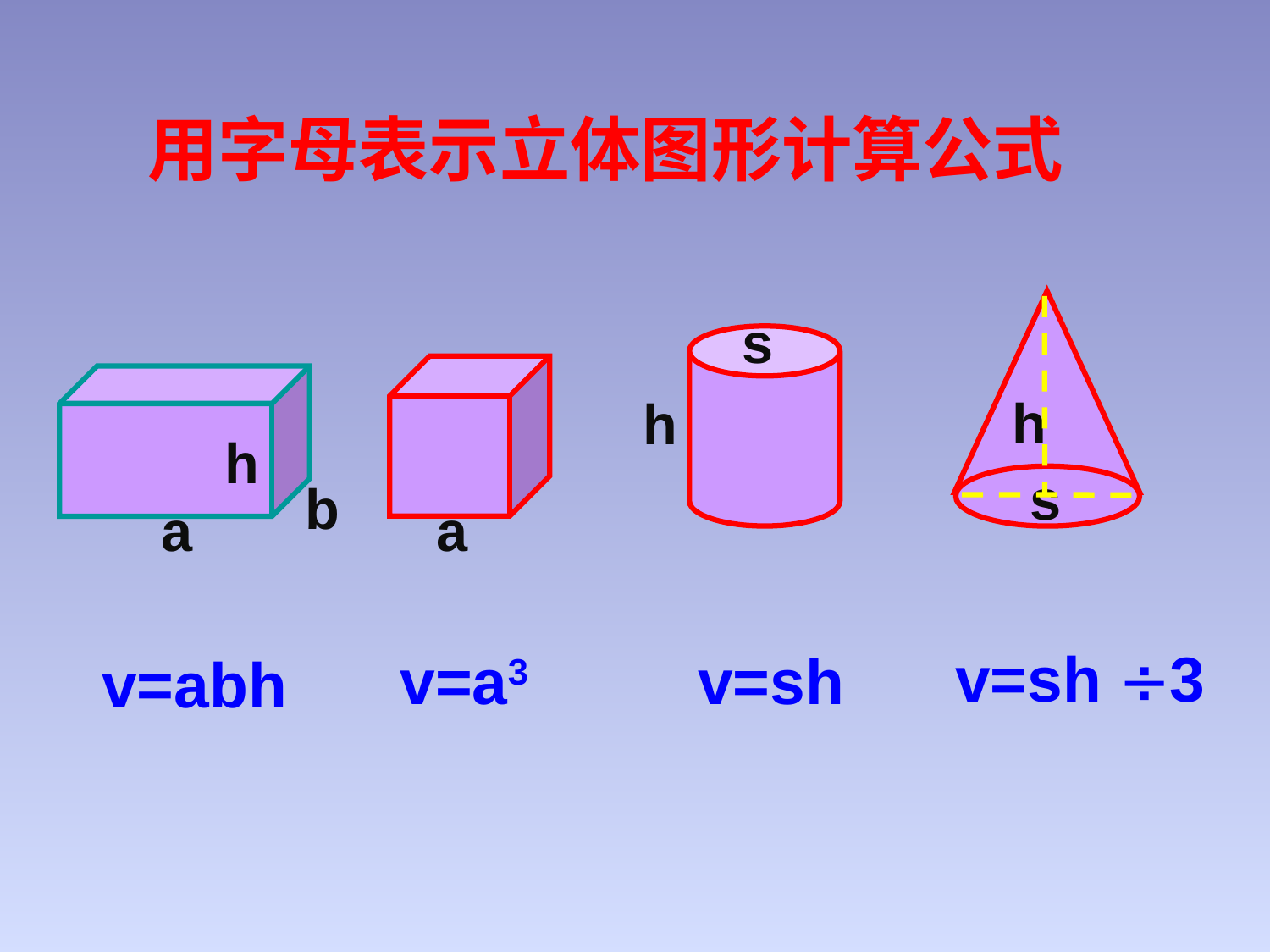

用字母表示立体图形计算公式

s

h
h
h
s

b
a
a

v=sh ÷3
v=a3
v=sh
v=abh